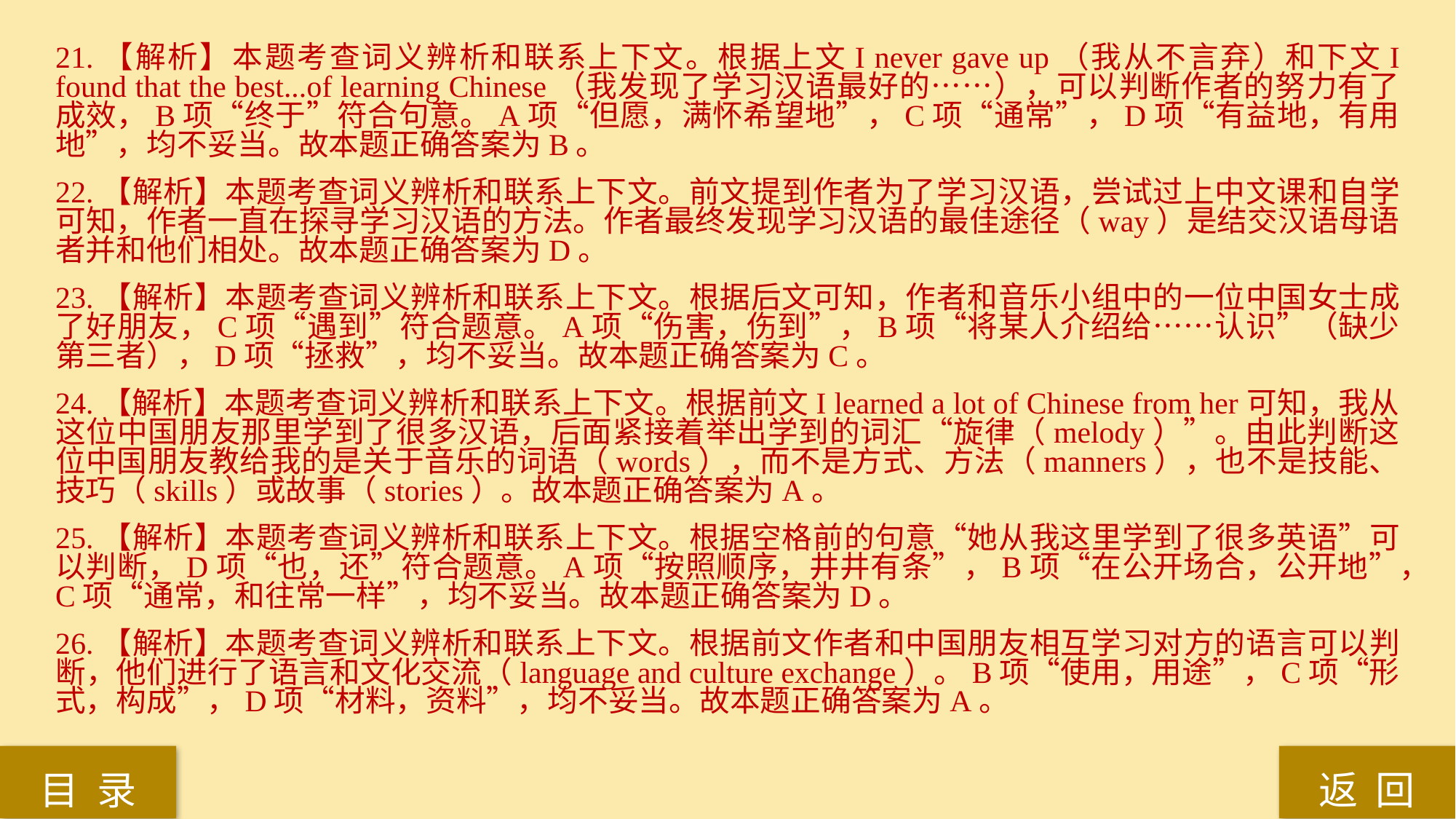

21.【解析】本题考查词义辨析和联系上下文。根据上文I never gave up（我从不言弃）和下文I found that the best...of learning Chinese（我发现了学习汉语最好的……），可以判断作者的努力有了成效，B项“终于”符合句意。A项“但愿，满怀希望地”，C项“通常”，D项“有益地，有用地”，均不妥当。故本题正确答案为B。
22.【解析】本题考查词义辨析和联系上下文。前文提到作者为了学习汉语，尝试过上中文课和自学可知，作者一直在探寻学习汉语的方法。作者最终发现学习汉语的最佳途径（way）是结交汉语母语者并和他们相处。故本题正确答案为D。
23.【解析】本题考查词义辨析和联系上下文。根据后文可知，作者和音乐小组中的一位中国女士成了好朋友，C项“遇到”符合题意。A项“伤害，伤到”，B项“将某人介绍给……认识”（缺少第三者），D项“拯救”，均不妥当。故本题正确答案为C。
24.【解析】本题考查词义辨析和联系上下文。根据前文I learned a lot of Chinese from her可知，我从这位中国朋友那里学到了很多汉语，后面紧接着举出学到的词汇“旋律（melody）”。由此判断这位中国朋友教给我的是关于音乐的词语（words），而不是方式、方法（manners），也不是技能、技巧（skills）或故事（stories）。故本题正确答案为A。
25.【解析】本题考查词义辨析和联系上下文。根据空格前的句意“她从我这里学到了很多英语”可以判断，D项“也，还”符合题意。A项“按照顺序，井井有条”，B项“在公开场合，公开地”，C项“通常，和往常一样”，均不妥当。故本题正确答案为D。
26.【解析】本题考查词义辨析和联系上下文。根据前文作者和中国朋友相互学习对方的语言可以判断，他们进行了语言和文化交流（language and culture exchange）。B项“使用，用途”，C项“形式，构成”，D项“材料，资料”，均不妥当。故本题正确答案为A。
返  回